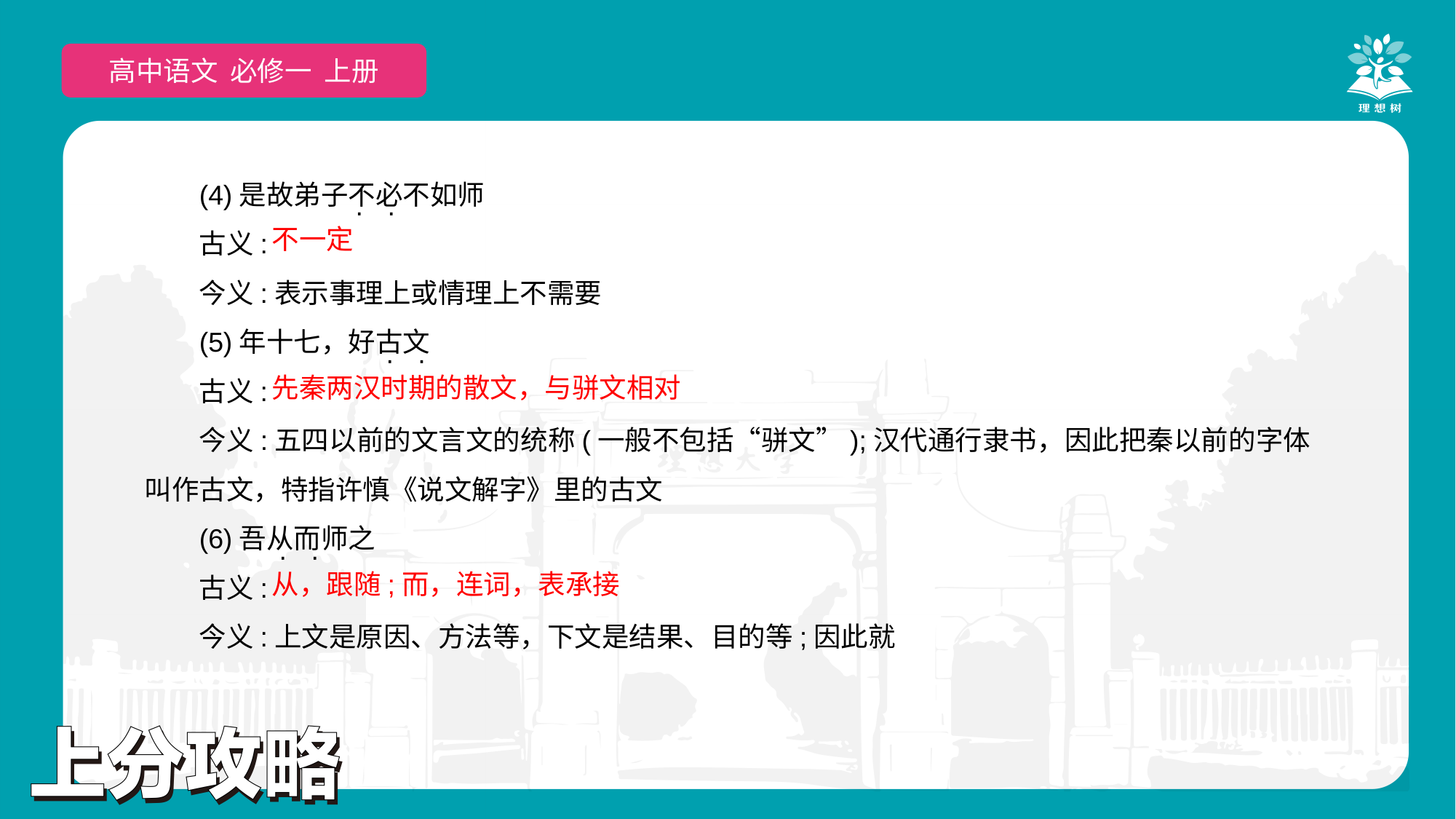

高中语文  必修一  上册
(4)是故弟子不必不如师
古义:
今义:表示事理上或情理上不需要
(5)年十七，好古文
古义:
今义:五四以前的文言文的统称(一般不包括“骈文”);汉代通行隶书，因此把秦以前的字体叫作古文，特指许慎《说文解字》里的古文
(6)吾从而师之
古义:
今义:上文是原因、方法等，下文是结果、目的等;因此就
                   ·   ·

                       ·   ·

         ·   ·
不一定
先秦两汉时期的散文，与骈文相对
从，跟随;而，连词，表承接